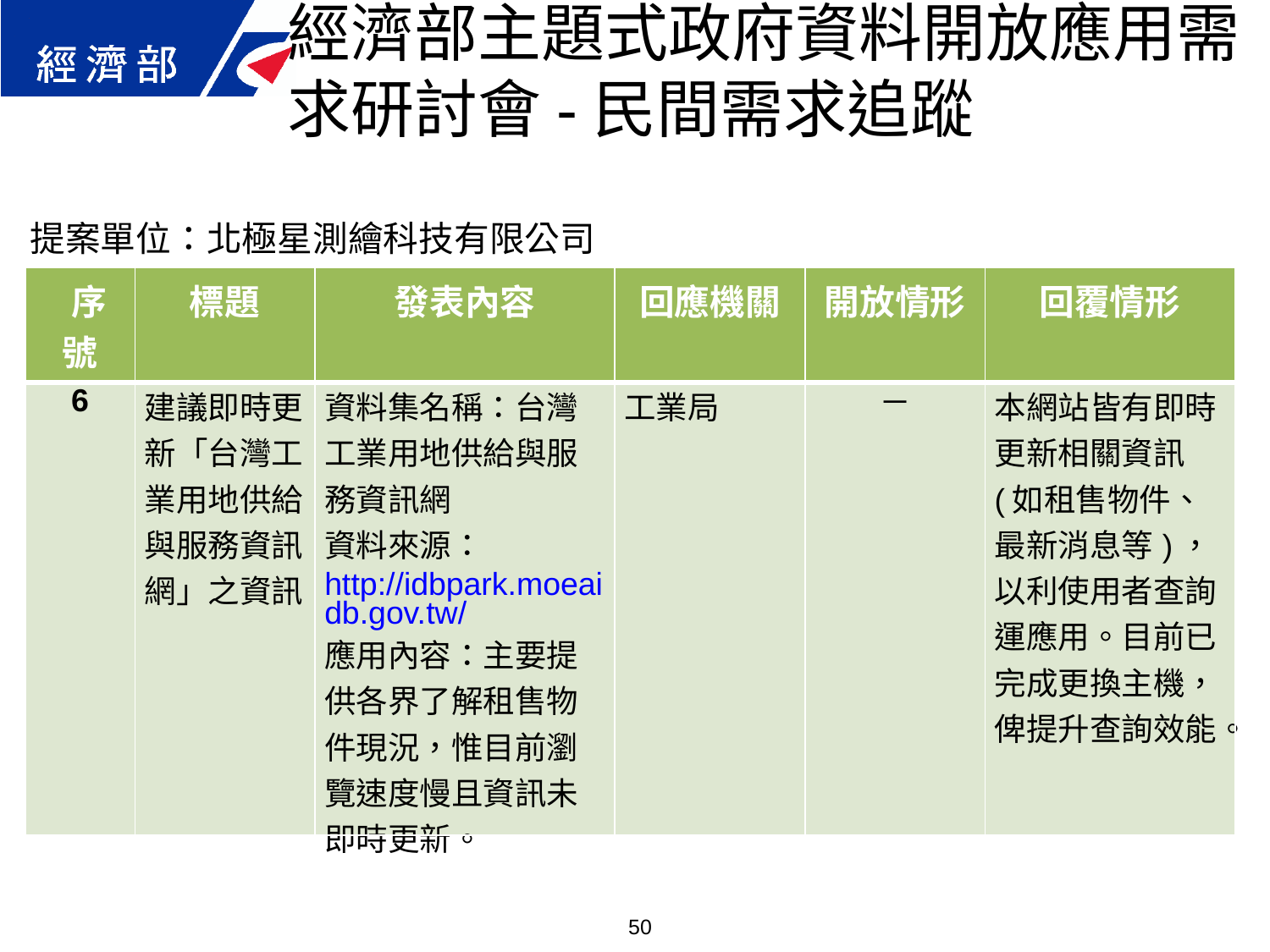

經濟部主題式政府資料開放應用需求研討會-民間需求追蹤
提案單位：北極星測繪科技有限公司
| 序號 | 標題 | 發表內容 | 回應機關 | 開放情形 | 回覆情形 |
| --- | --- | --- | --- | --- | --- |
| 6 | 建議即時更新「台灣工業用地供給與服務資訊網」之資訊 | 資料集名稱：台灣工業用地供給與服務資訊網 資料來源：http://idbpark.moeaidb.gov.tw/ 應用內容：主要提供各界了解租售物件現況，惟目前瀏覽速度慢且資訊未即時更新。 | 工業局 | ─ | 本網站皆有即時更新相關資訊(如租售物件、最新消息等)，以利使用者查詢運應用。目前已完成更換主機，俾提升查詢效能。 |
50